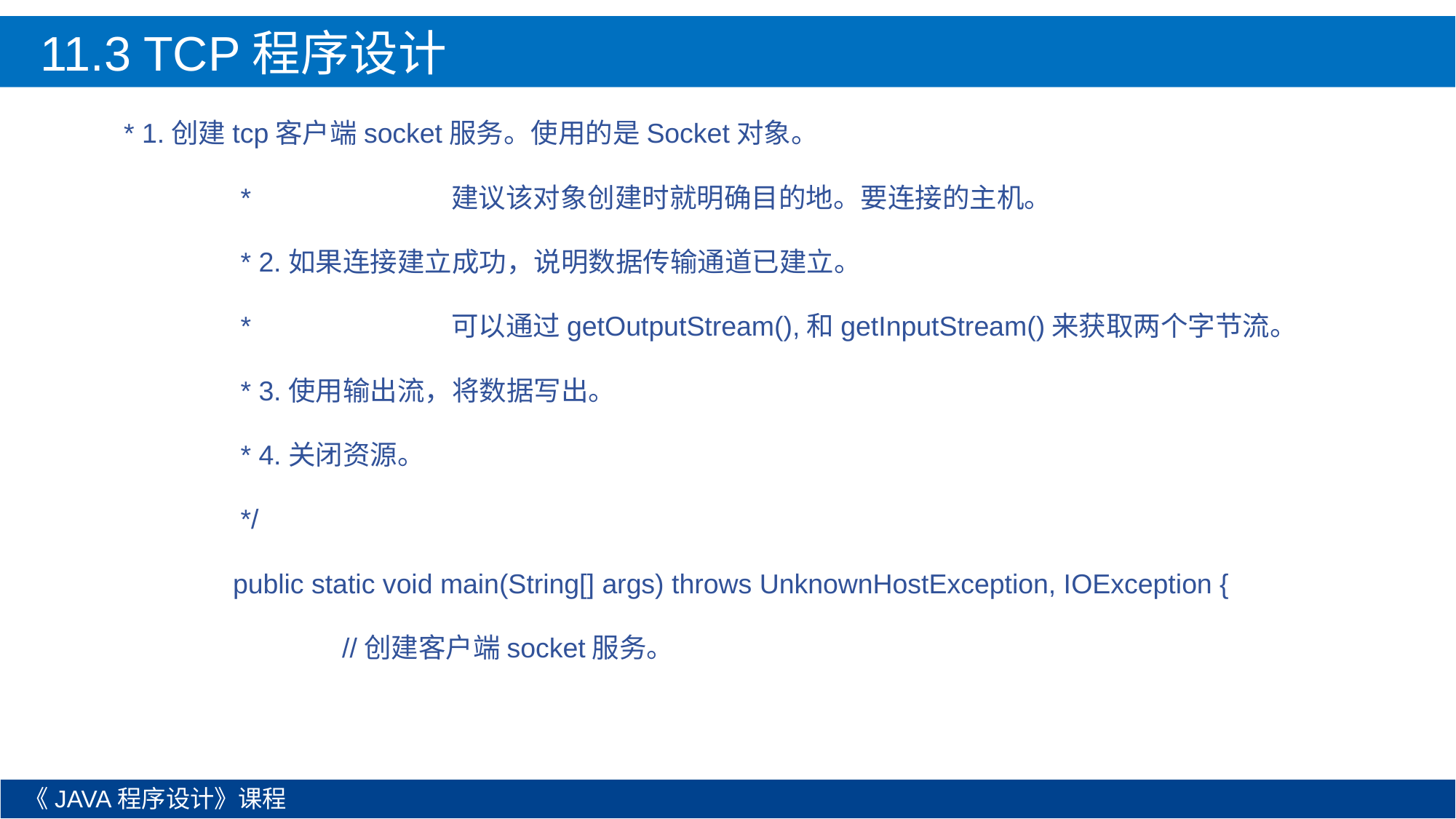

11.3 TCP程序设计
* 1.创建tcp客户端socket服务。使用的是Socket对象。
	 * 		建议该对象创建时就明确目的地。要连接的主机。
	 * 2.如果连接建立成功，说明数据传输通道已建立。
	 * 		可以通过getOutputStream(),和getInputStream()来获取两个字节流。
	 * 3.使用输出流，将数据写出。
	 * 4.关闭资源。
	 */
	public static void main(String[] args) throws UnknownHostException, IOException {
		//创建客户端socket服务。
《JAVA程序设计》课程